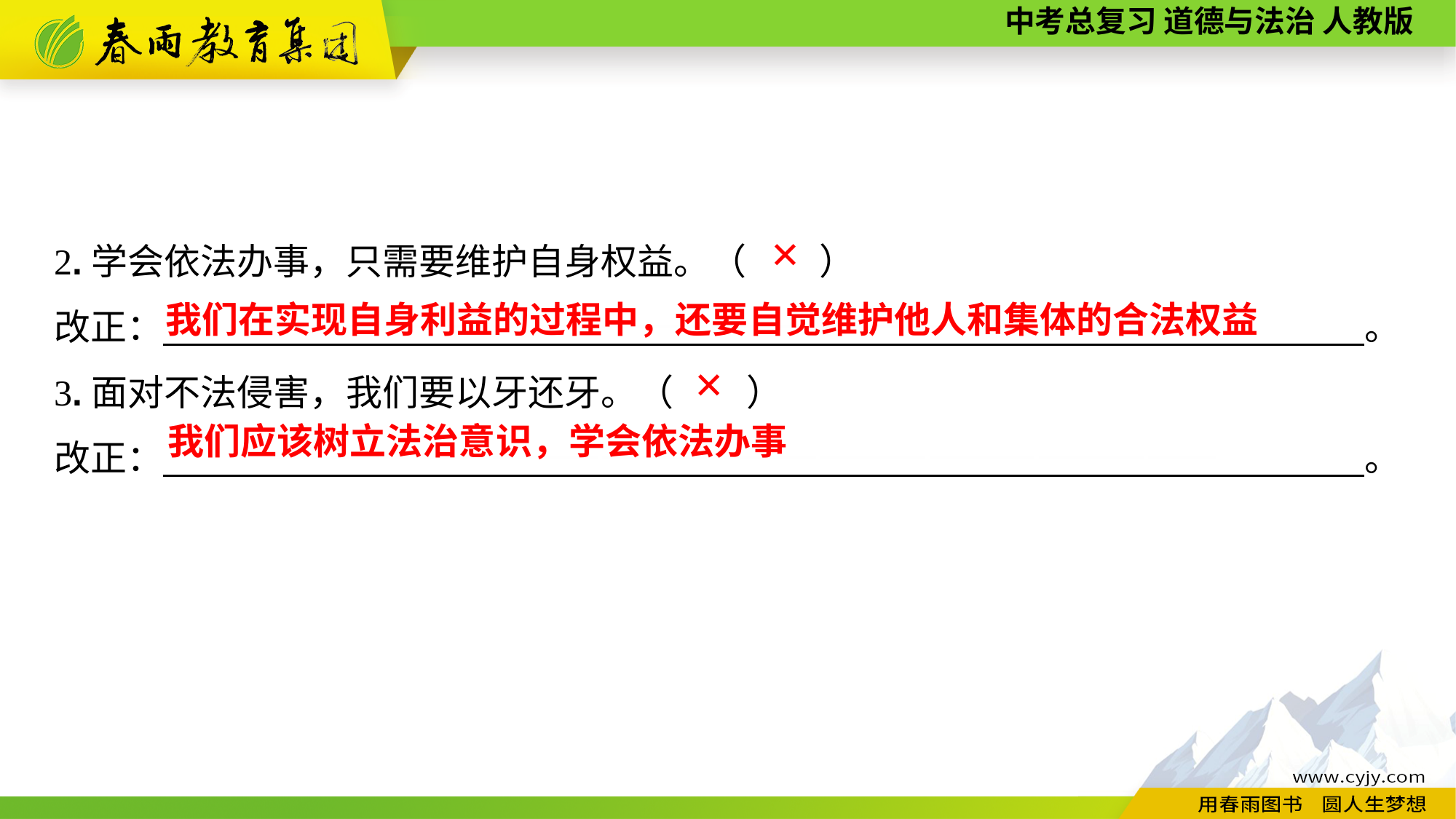

2.学会依法办事，只需要维护自身权益。（　　）
改正：　　　——————————————————————————　　　　。
3.面对不法侵害，我们要以牙还牙。（　　）
改正：　　　——————————————————————————　　　　。
✕
我们在实现自身利益的过程中，还要自觉维护他人和集体的合法权益
✕
我们应该树立法治意识，学会依法办事